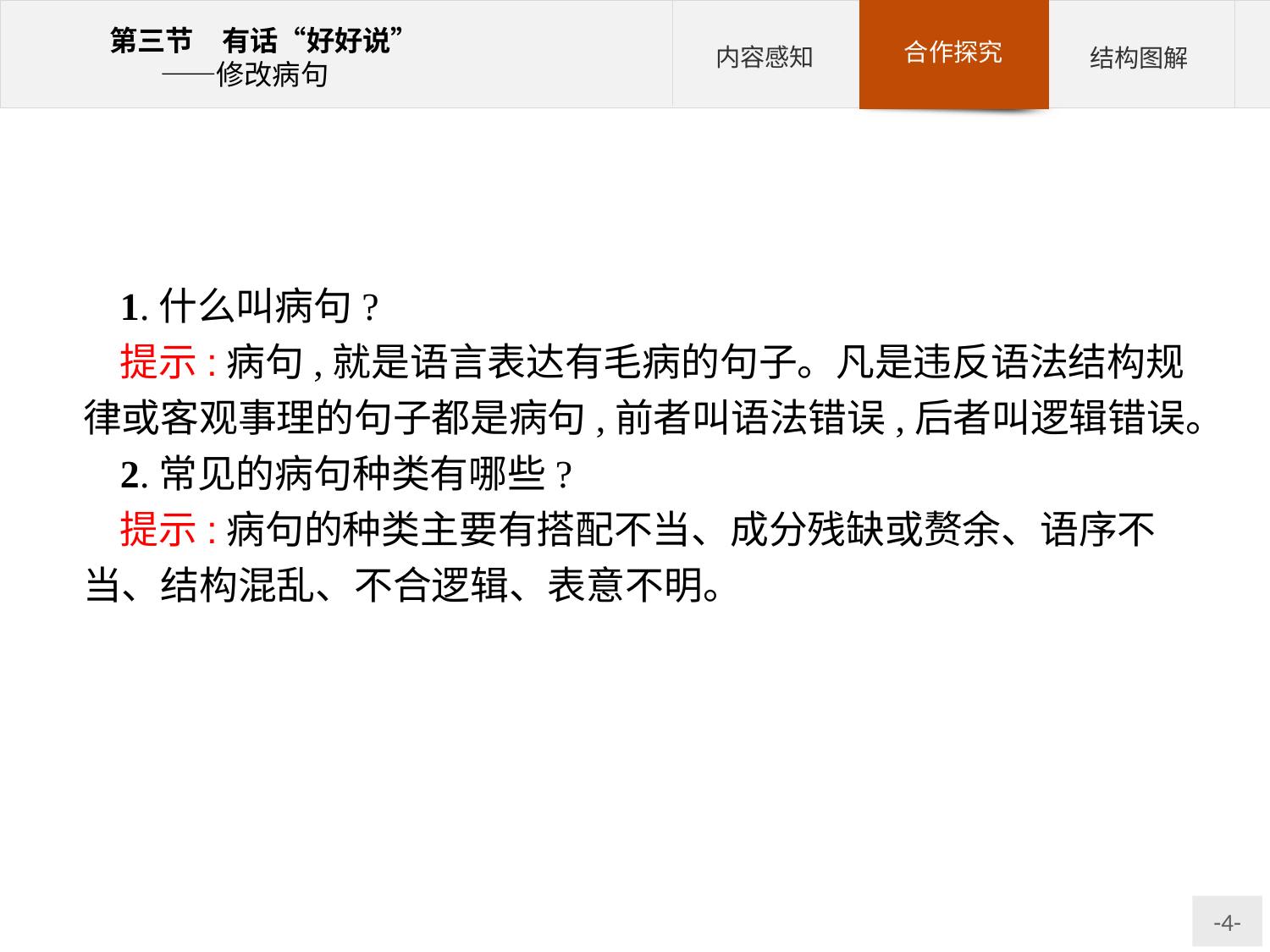

1.什么叫病句?
提示:病句,就是语言表达有毛病的句子。凡是违反语法结构规律或客观事理的句子都是病句,前者叫语法错误,后者叫逻辑错误。
2.常见的病句种类有哪些?
提示:病句的种类主要有搭配不当、成分残缺或赘余、语序不当、结构混乱、不合逻辑、表意不明。